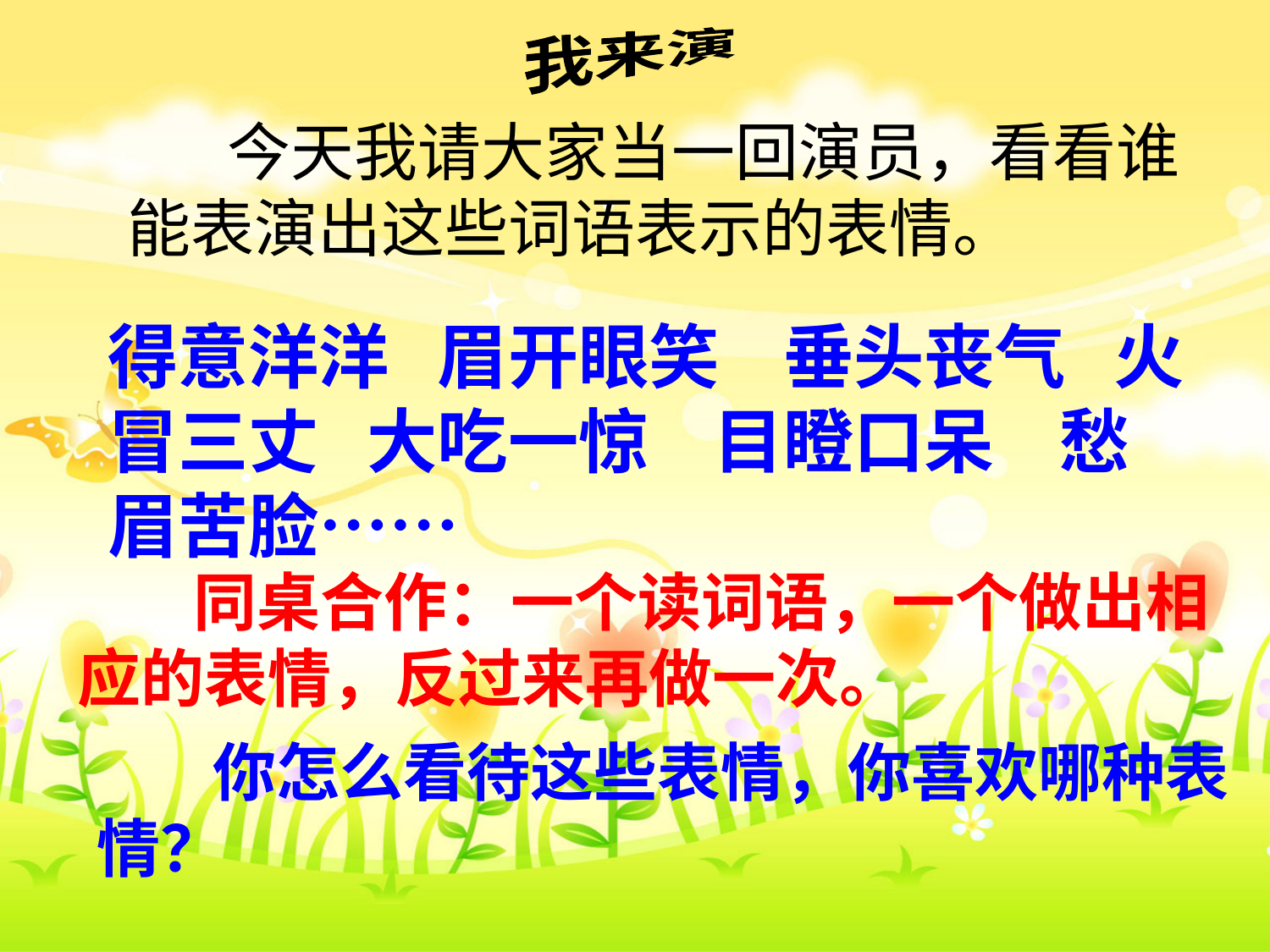

我来演
      今天我请大家当一回演员，看看谁能表演出这些词语表示的表情。
得意洋洋   眉开眼笑    垂头丧气   火冒三丈   大吃一惊    目瞪口呆    愁眉苦脸……
       同桌合作：一个读词语，一个做出相应的表情，反过来再做一次。
       你怎么看待这些表情，你喜欢哪种表情？